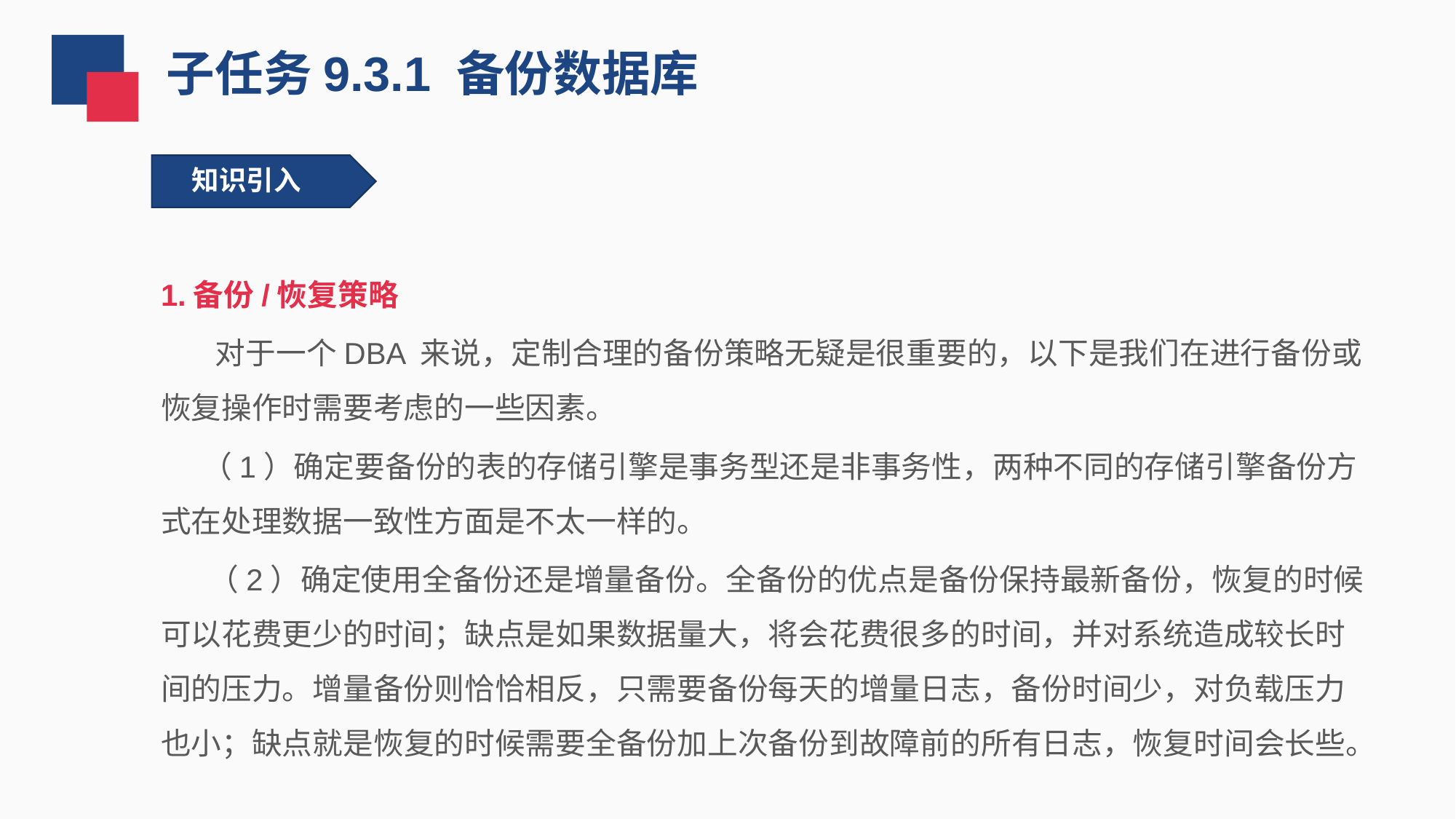

子任务9.3.1 备份数据库

知识引入
1.备份/恢复策略
       对于一个DBA 来说，定制合理的备份策略无疑是很重要的，以下是我们在进行备份或恢复操作时需要考虑的一些因素。
     （1）确定要备份的表的存储引擎是事务型还是非事务性，两种不同的存储引擎备份方式在处理数据一致性方面是不太一样的。
      （2）确定使用全备份还是增量备份。全备份的优点是备份保持最新备份，恢复的时候可以花费更少的时间；缺点是如果数据量大，将会花费很多的时间，并对系统造成较长时间的压力。增量备份则恰恰相反，只需要备份每天的增量日志，备份时间少，对负载压力也小；缺点就是恢复的时候需要全备份加上次备份到故障前的所有日志，恢复时间会长些。